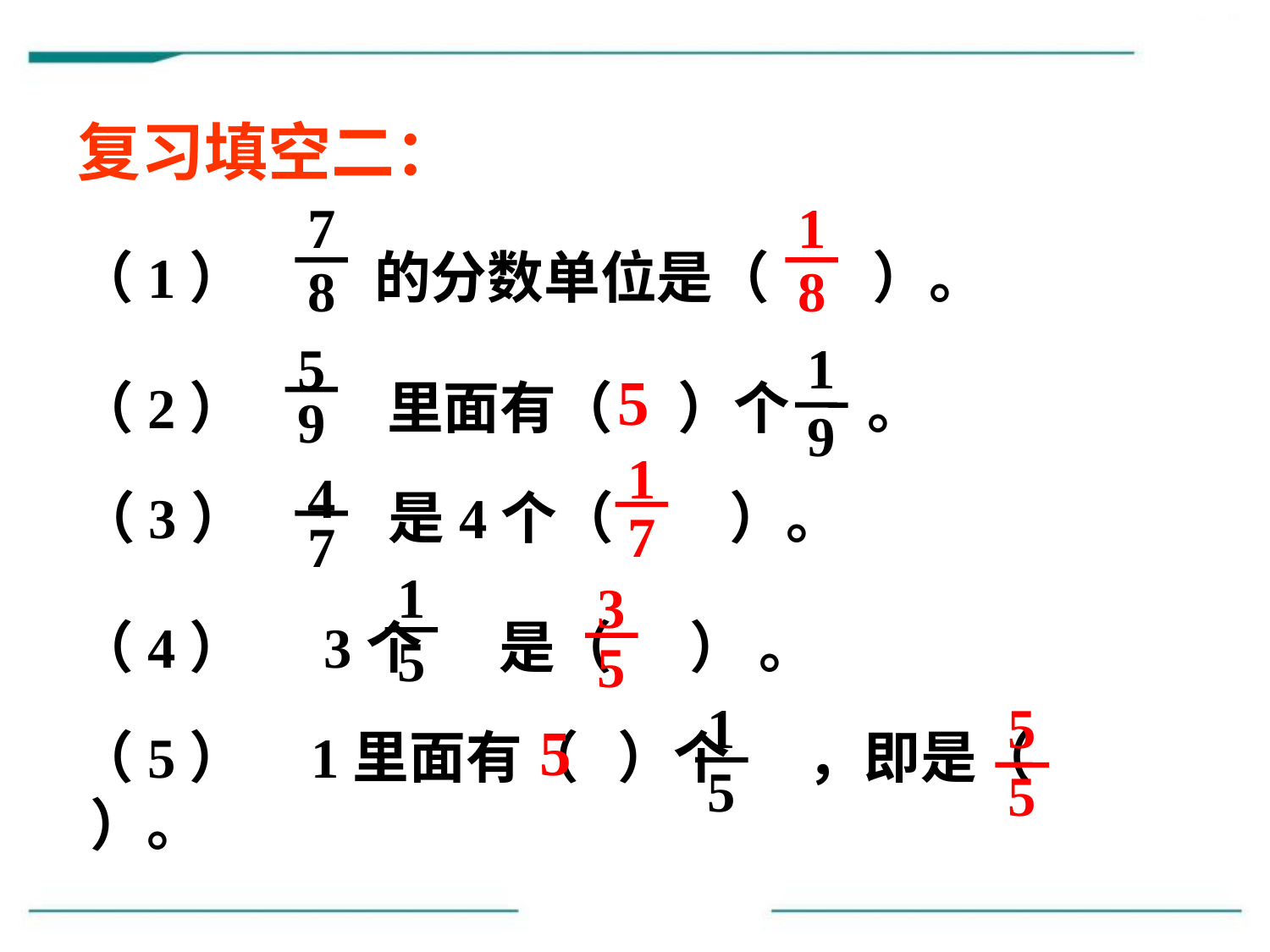

复习填空二：
7
8

1
8

（1）          的分数单位是（        ）。
5
9

1
9

5
（2）           里面有（     ）个      。
1
7

4
7

（3）           是4个（         ）。
1
5

3
5

（4）     3个      是（      ） 。
1
5

5
5

5
（5）    1里面有（   ）个      ，即是（    ）。